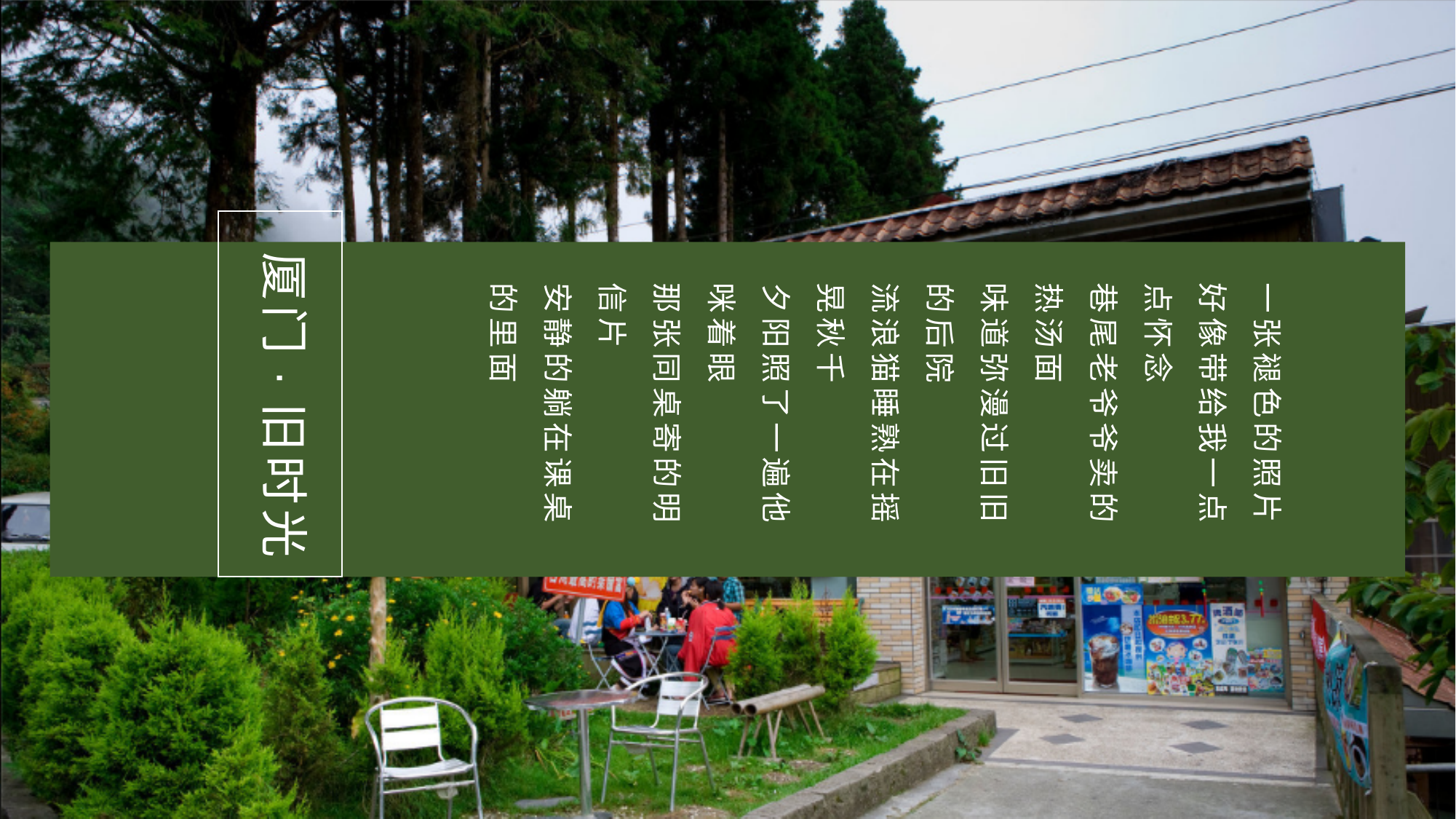

厦门·旧时光

一张褪色的照片
好像带给我一点点怀念
巷尾老爷爷卖的热汤面
味道弥漫过旧旧的后院
流浪猫睡熟在摇晃秋千
夕阳照了一遍他咪着眼
那张同桌寄的明信片
安静的躺在课桌的里面